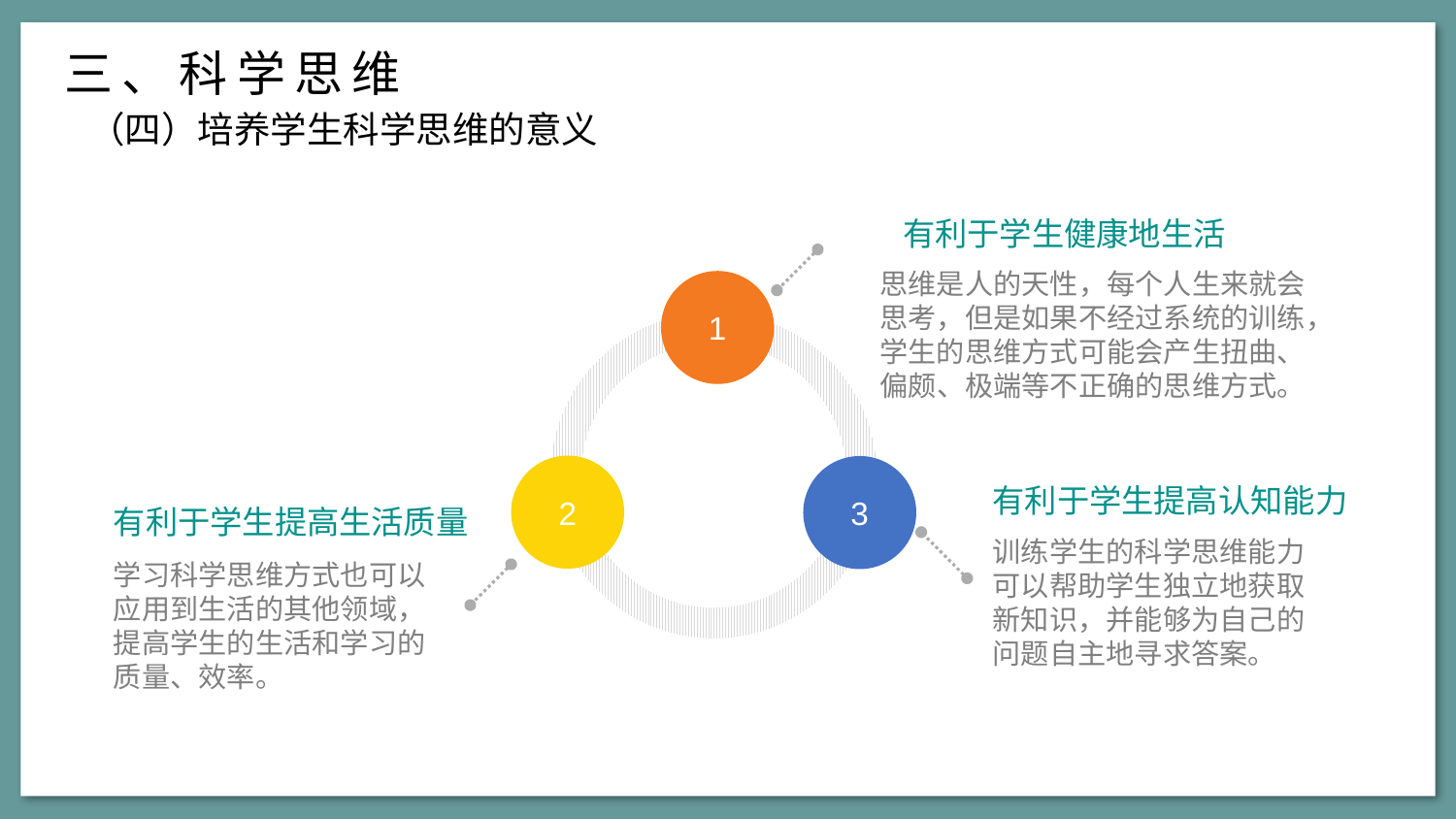

三、科学思维
（四）培养学生科学思维的意义
有利于学生健康地生活
思维是人的天性，每个人生来就会思考，但是如果不经过系统的训练，学生的思维方式可能会产生扭曲、偏颇、极端等不正确的思维方式。
1

2
3
有利于学生提高认知能力
有利于学生提高生活质量
训练学生的科学思维能力可以帮助学生独立地获取新知识，并能够为自己的问题自主地寻求答案。
学习科学思维方式也可以应用到生活的其他领域，提高学生的生活和学习的质量、效率。